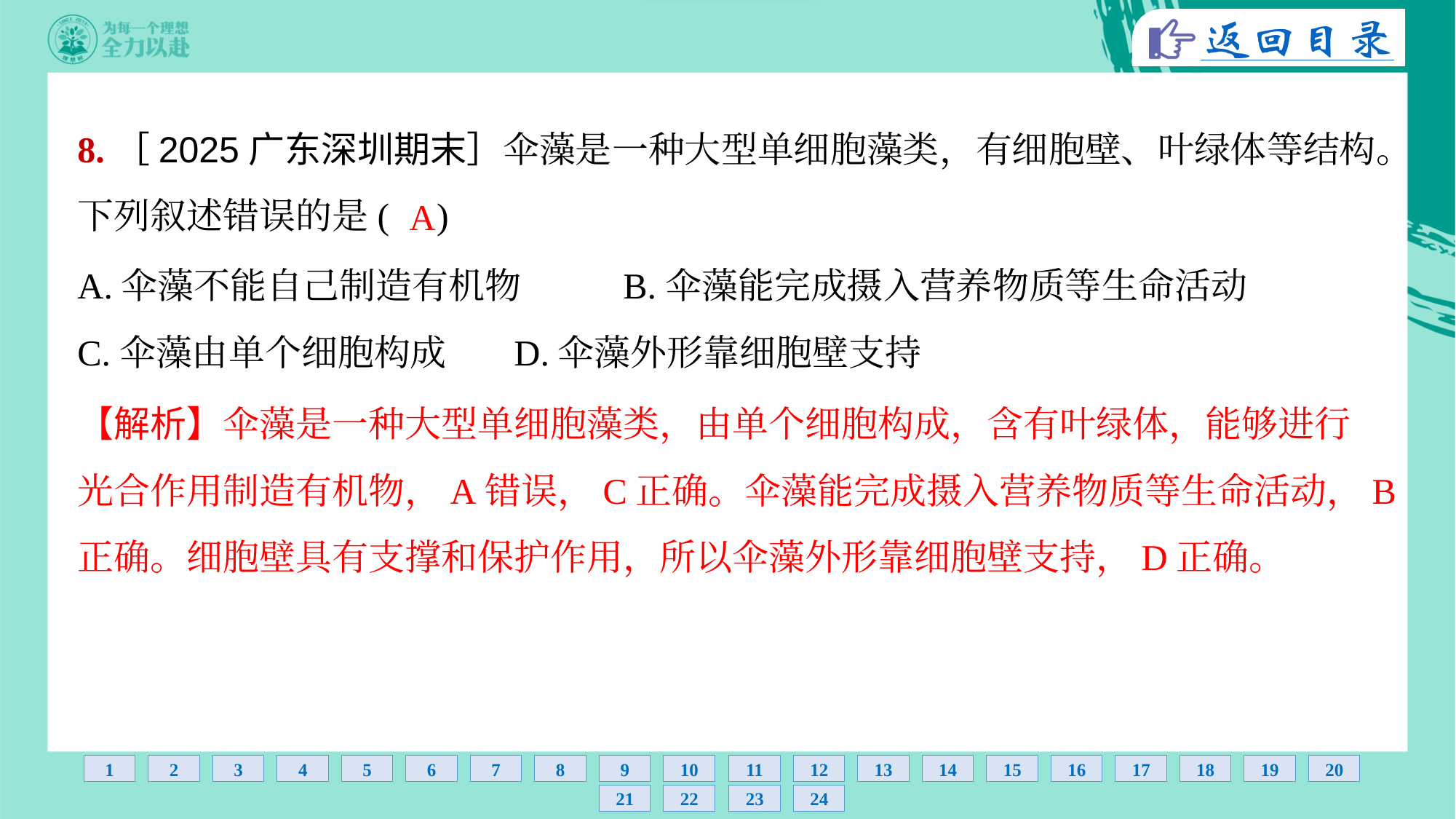

8.［2025广东深圳期末］伞藻是一种大型单细胞藻类，有细胞壁、叶绿体等结构。
下列叙述错误的是(     )
A
A.伞藻不能自己制造有机物	B.伞藻能完成摄入营养物质等生命活动
C.伞藻由单个细胞构成	D.伞藻外形靠细胞壁支持
【解析】伞藻是一种大型单细胞藻类，由单个细胞构成，含有叶绿体，能够进行
光合作用制造有机物，A错误，C正确。伞藻能完成摄入营养物质等生命活动，B
正确。细胞壁具有支撑和保护作用，所以伞藻外形靠细胞壁支持，D正确。